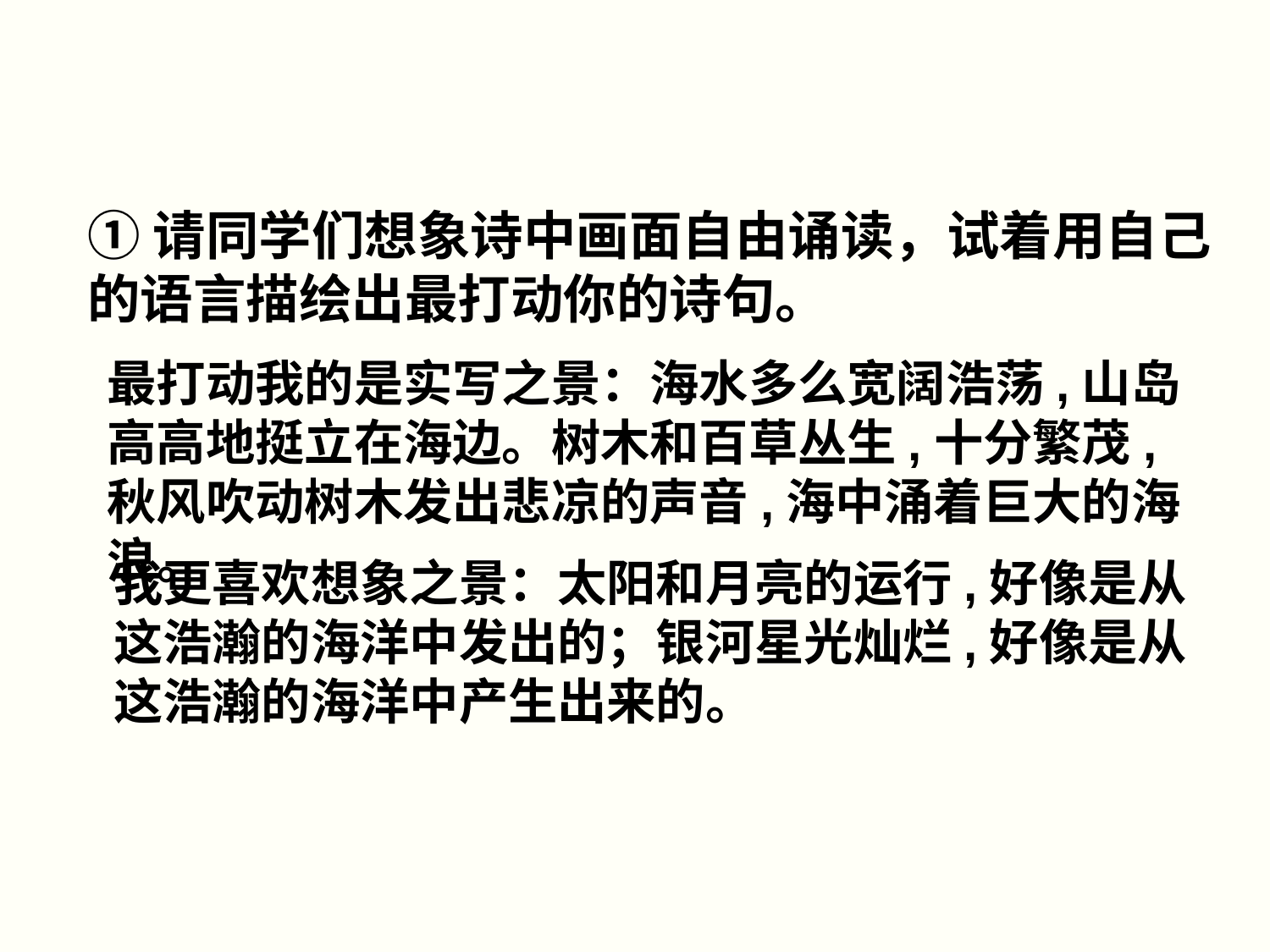

①请同学们想象诗中画面自由诵读，试着用自己的语言描绘出最打动你的诗句。
最打动我的是实写之景：海水多么宽阔浩荡,山岛高高地挺立在海边。树木和百草丛生,十分繁茂,秋风吹动树木发出悲凉的声音,海中涌着巨大的海浪。
我更喜欢想象之景：太阳和月亮的运行,好像是从这浩瀚的海洋中发出的；银河星光灿烂,好像是从这浩瀚的海洋中产生出来的。